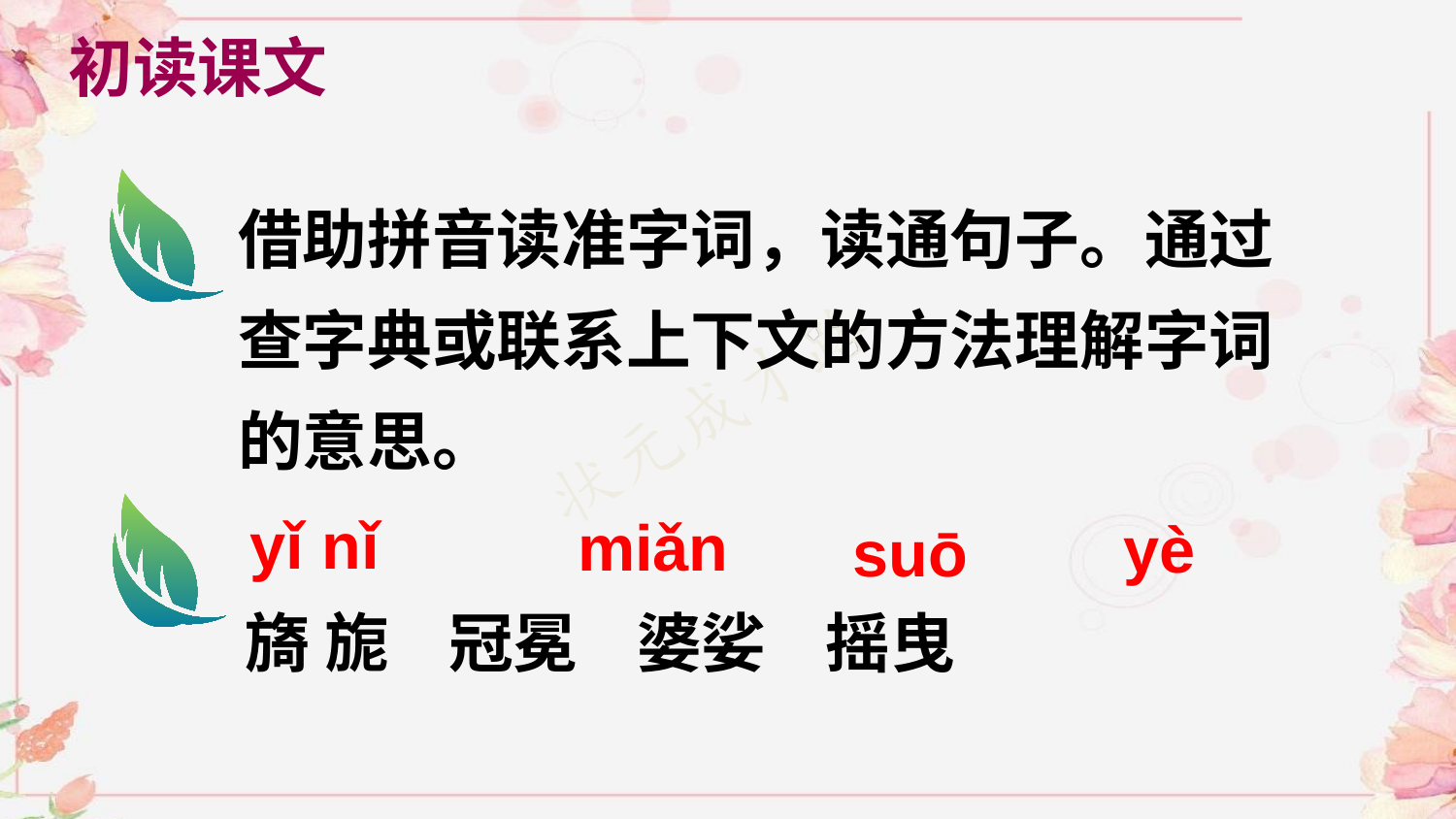

初读课文

借助拼音读准字词，读通句子。通过查字典或联系上下文的方法理解字词的意思。

yǐ nǐ
miǎn
yè
suō
旖 旎    冠冕    婆娑    摇曳